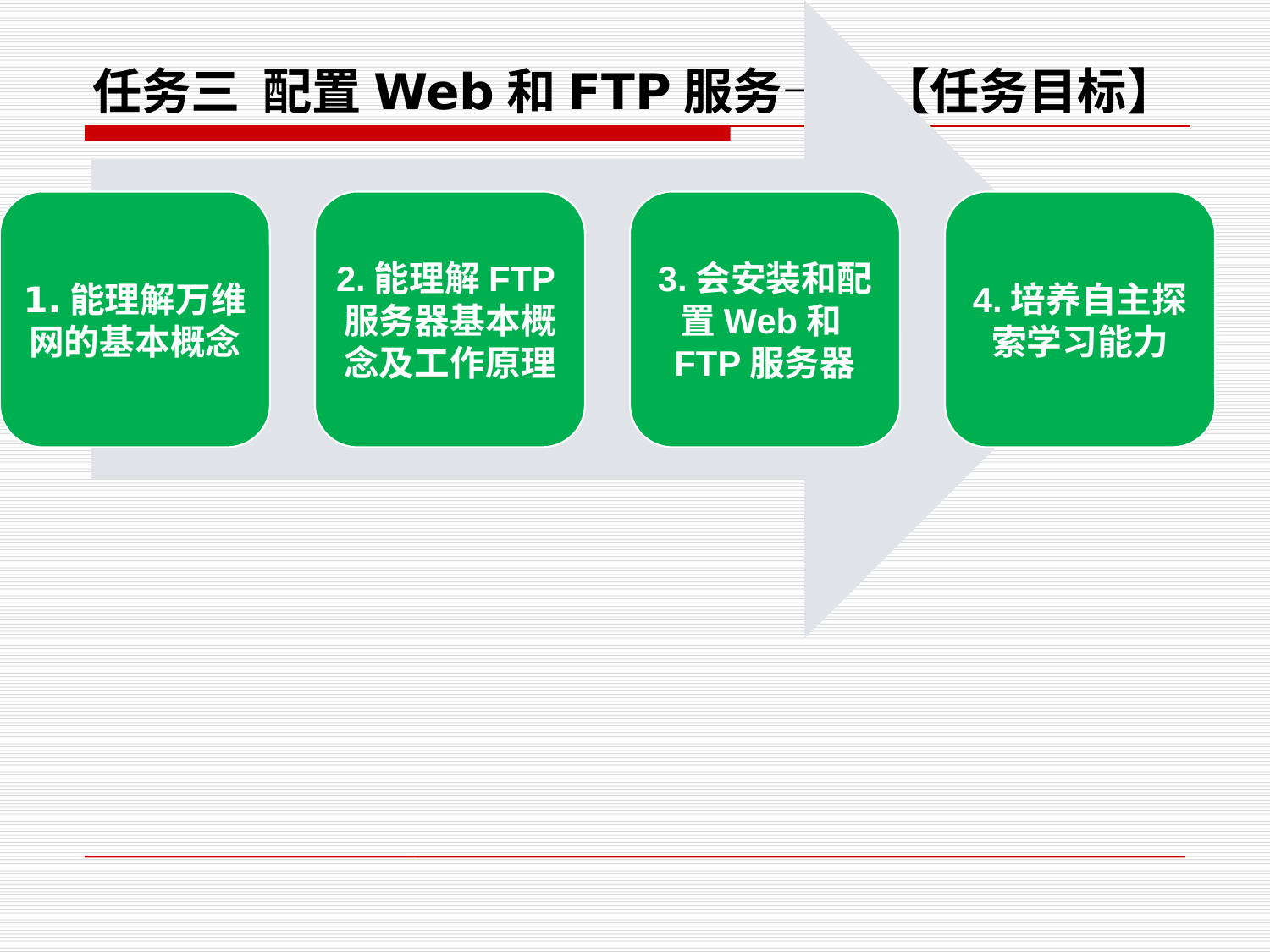

任务三  配置Web和FTP服务——【任务目标】
1.能理解万维网的基本概念
2.能理解FTP服务器基本概念及工作原理
3.会安装和配置Web和FTP服务器
4.培养自主探索学习能力
58